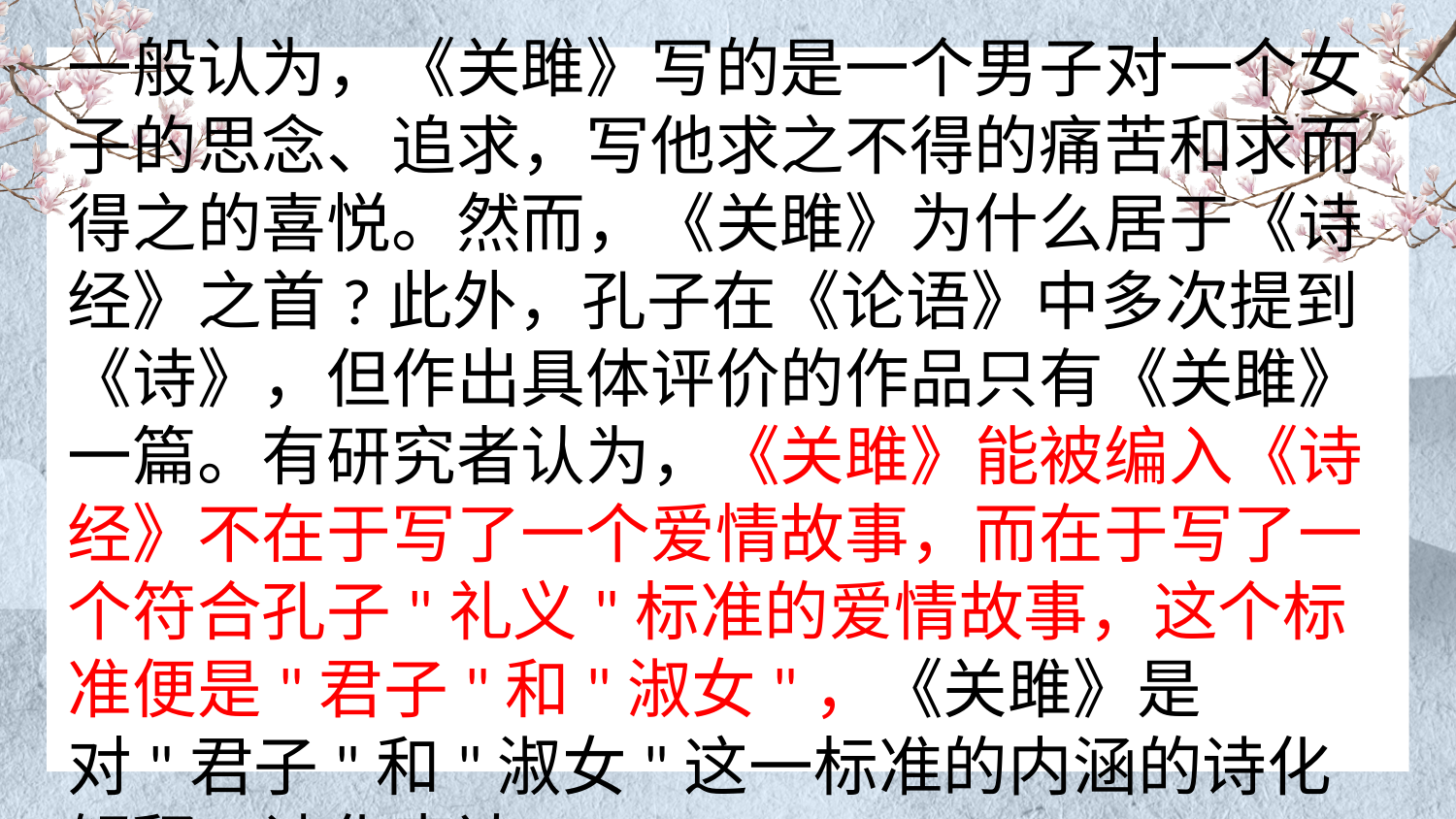

一般认为，《关雎》写的是一个男子对一个女子的思念、追求，写他求之不得的痛苦和求而得之的喜悦。然而，《关雎》为什么居于《诗经》之首?此外，孔子在《论语》中多次提到《诗》，但作出具体评价的作品只有《关雎》一篇。有研究者认为，《关雎》能被编入《诗经》不在于写了一个爱情故事，而在于写了一个符合孔子"礼义"标准的爱情故事，这个标准便是"君子"和"淑女"，《关雎》是对"君子"和"淑女"这一标准的内涵的诗化解释、诗化表达。